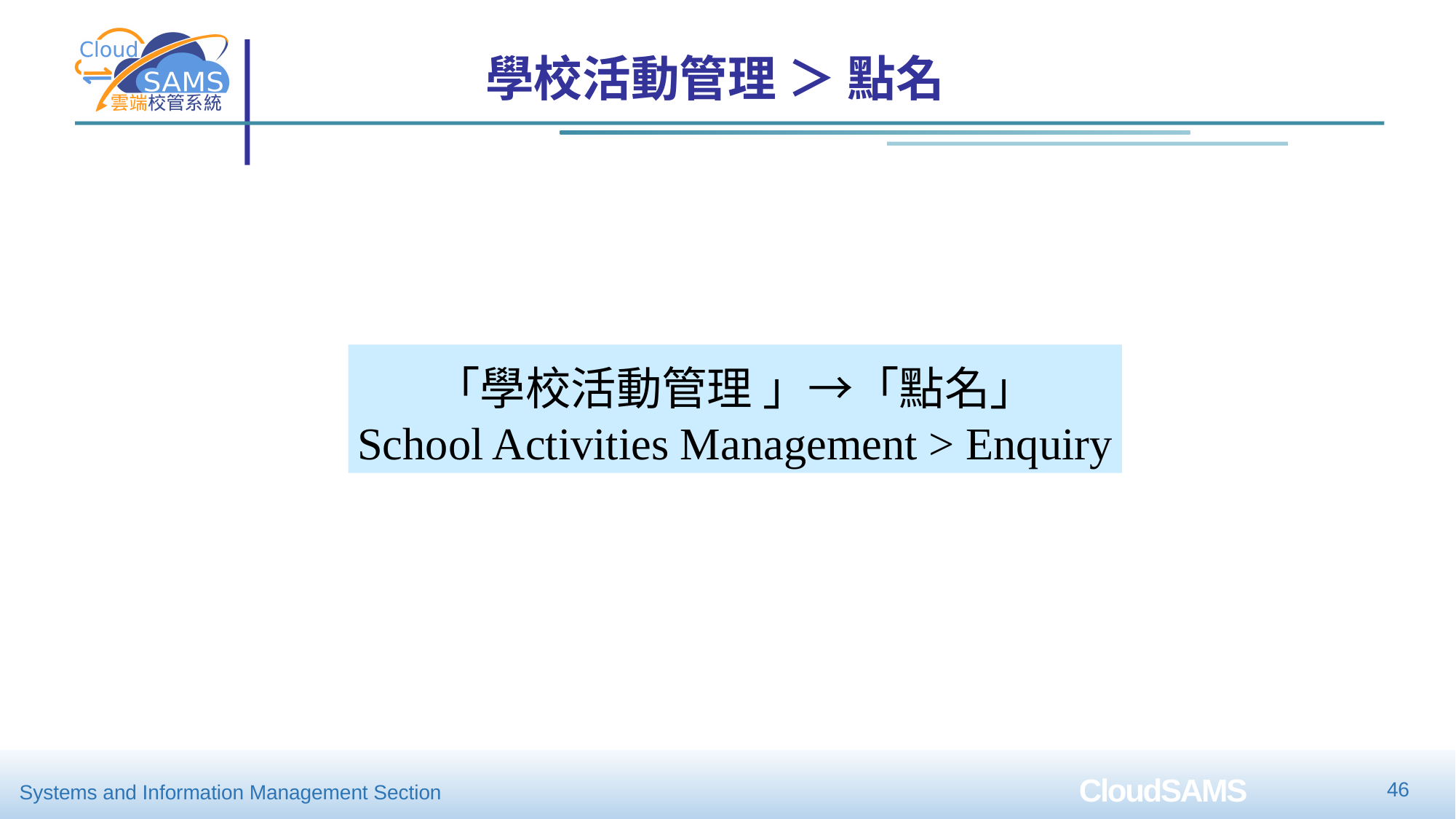

學校活動管理 ＞ 點名
「學校活動管理 」→「點名」
School Activities Management > Enquiry
46